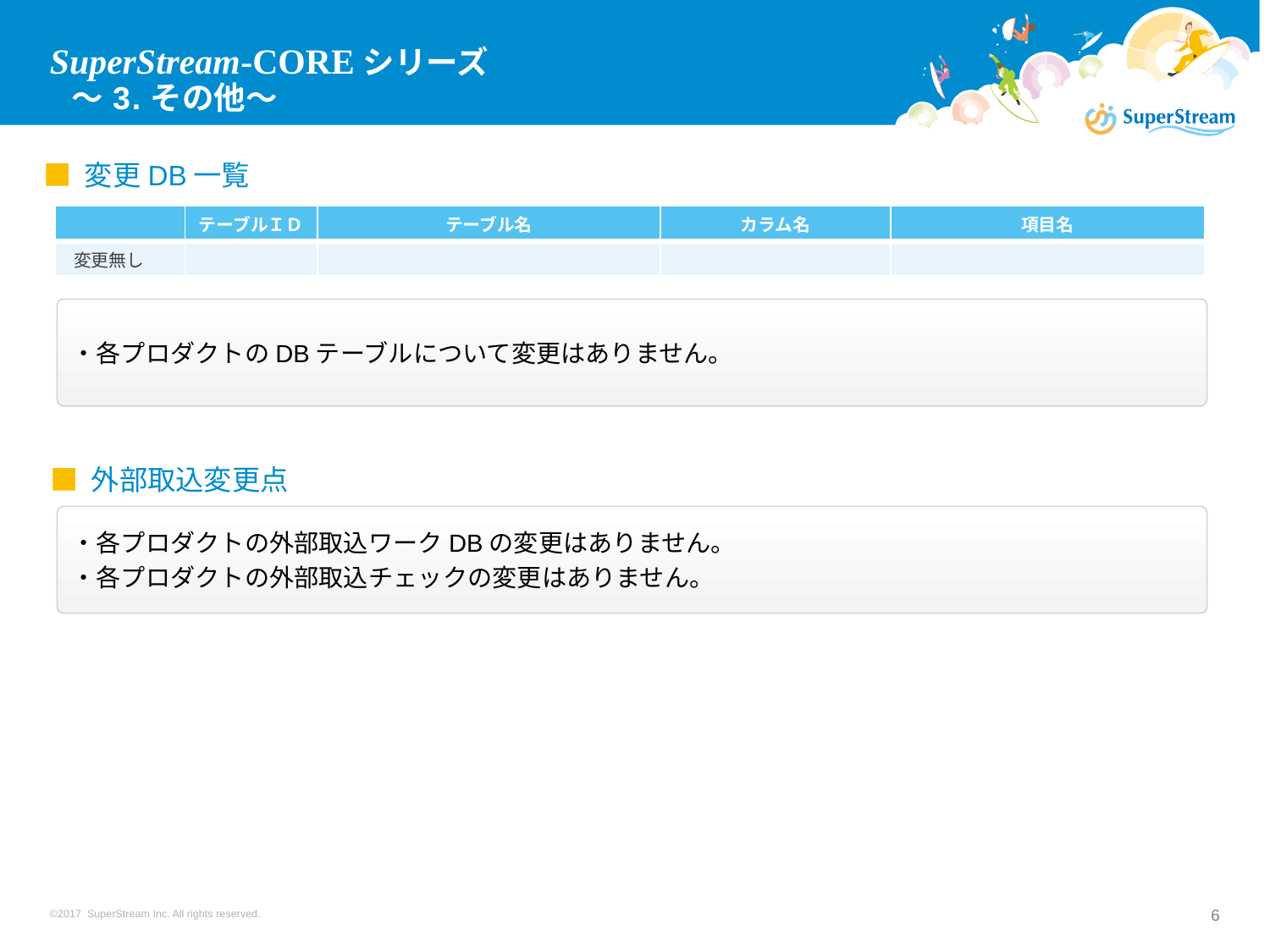

# SuperStream-COREシリーズ ～3.その他～
■ 変更DB一覧
|  | テーブルＩＤ | テーブル名 | カラム名 | 項目名 |
| --- | --- | --- | --- | --- |
| 変更無し |  |  |  |  |
・各プロダクトのDBテーブルについて変更はありません。
■ 外部取込変更点
・各プロダクトの外部取込ワークDBの変更はありません。
・各プロダクトの外部取込チェックの変更はありません。
©2017  SuperStream Inc. All rights reserved.
6